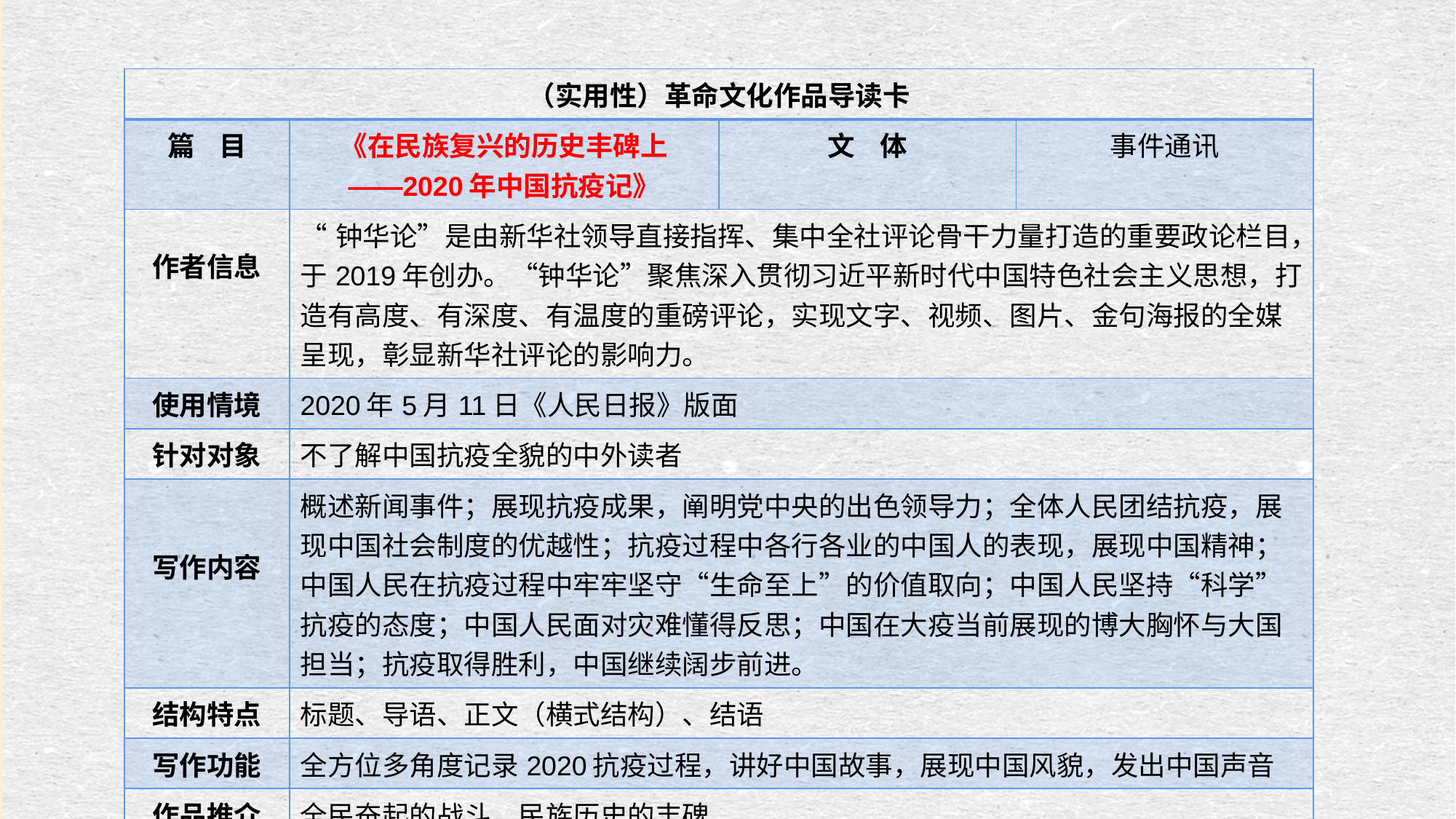

| （实用性）革命文化作品导读卡 |  |  |  |
| --- | --- | --- | --- |
| 篇 目 | 《在民族复兴的历史丰碑上 ——2020年中国抗疫记》 | 文 体 | 事件通讯 |
| 作者信息 | “钟华论”是由新华社领导直接指挥、集中全社评论骨干力量打造的重要政论栏目，于2019年创办。“钟华论”聚焦深入贯彻习近平新时代中国特色社会主义思想，打造有高度、有深度、有温度的重磅评论，实现文字、视频、图片、金句海报的全媒呈现，彰显新华社评论的影响力。 |  |  |
| 使用情境 | 2020年5月11日《人民日报》版面 |  |  |
| 针对对象 | 不了解中国抗疫全貌的中外读者 |  |  |
| 写作内容 | 概述新闻事件；展现抗疫成果，阐明党中央的出色领导力；全体人民团结抗疫，展现中国社会制度的优越性；抗疫过程中各行各业的中国人的表现，展现中国精神；中国人民在抗疫过程中牢牢坚守“生命至上”的价值取向；中国人民坚持“科学”抗疫的态度；中国人民面对灾难懂得反思；中国在大疫当前展现的博大胸怀与大国担当；抗疫取得胜利，中国继续阔步前进。 |  |  |
| 结构特点 | 标题、导语、正文（横式结构）、结语 |  |  |
| 写作功能 | 全方位多角度记录2020抗疫过程，讲好中国故事，展现中国风貌，发出中国声音 |  |  |
| 作品推介 | 全民奋起的战斗，民族历史的丰碑。 |  |  |